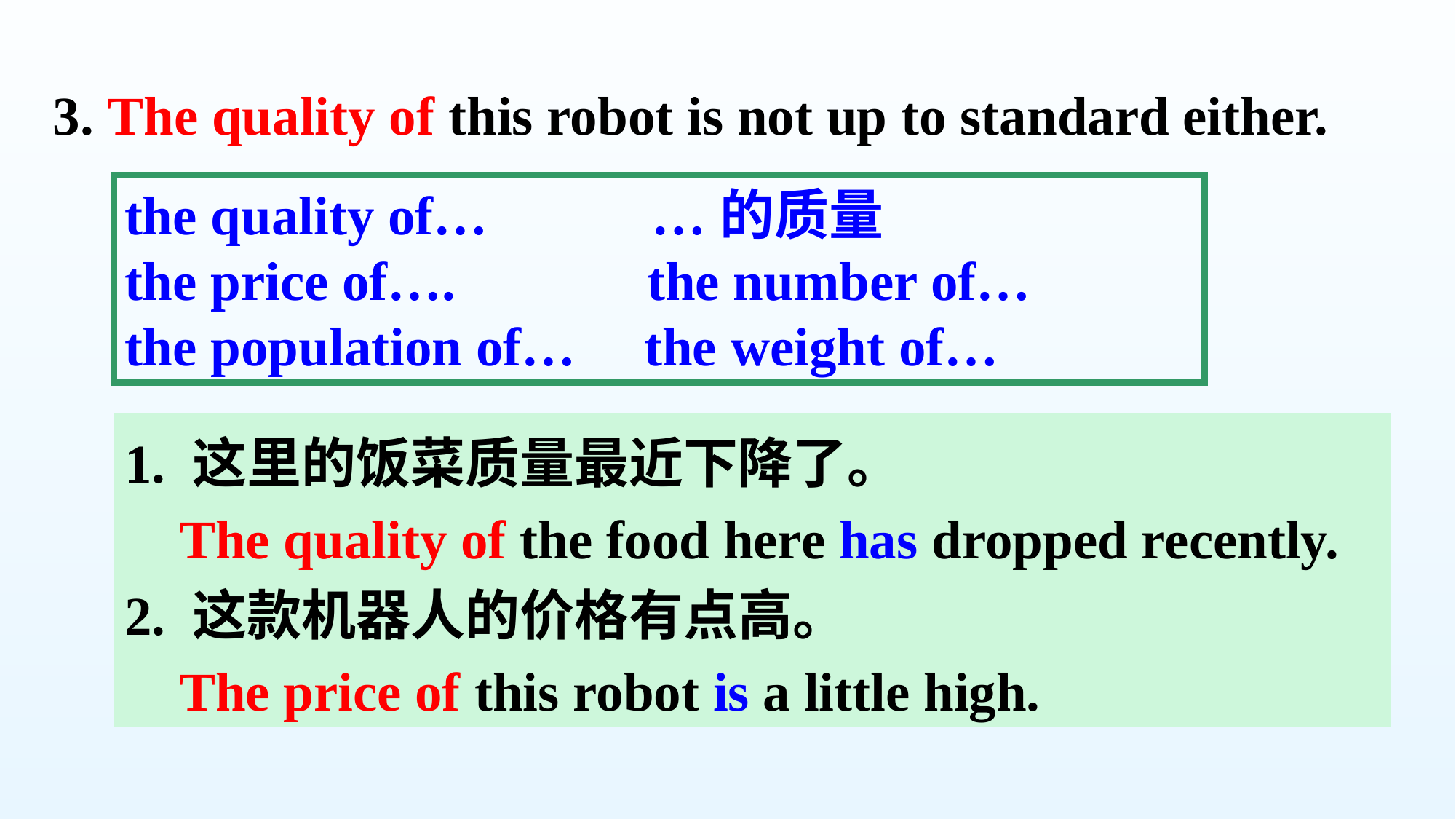

3. The quality of this robot is not up to standard either.
the quality of…            …的质量
the price of….              the number of…
the population of…     the weight of…
1. 这里的饭菜质量最近下降了。
    The quality of the food here has dropped recently.
2. 这款机器人的价格有点高。
    The price of this robot is a little high.